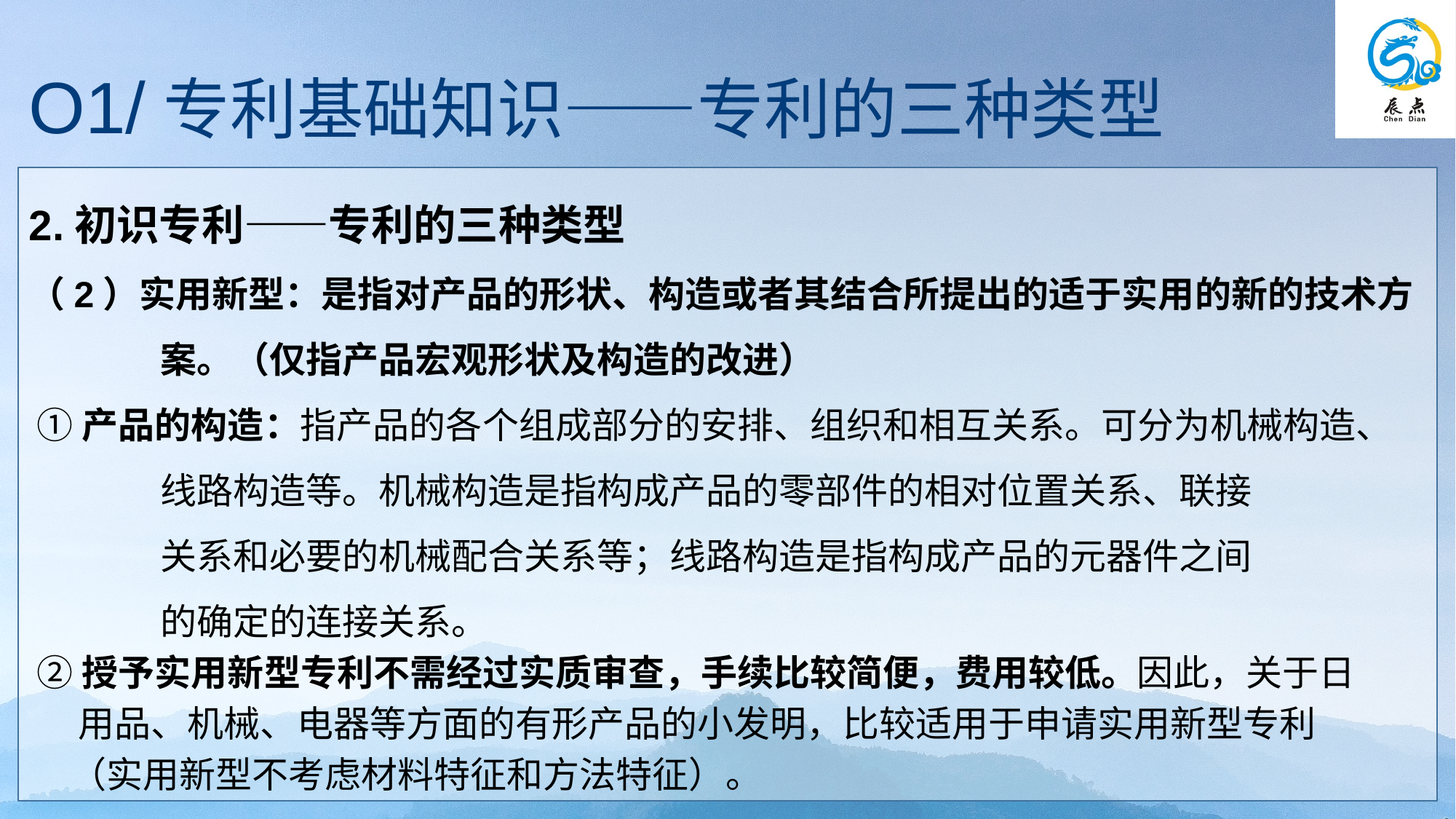

O1/专利基础知识——专利的三种类型
2.初识专利——专利的三种类型
（2）实用新型：是指对产品的形状、构造或者其结合所提出的适于实用的新的技术方
               案。（仅指产品宏观形状及构造的改进）
 ①产品的构造：指产品的各个组成部分的安排、组织和相互关系。可分为机械构造、
               线路构造等。机械构造是指构成产品的零部件的相对位置关系、联接
               关系和必要的机械配合关系等；线路构造是指构成产品的元器件之间
               的确定的连接关系。
 ②授予实用新型专利不需经过实质审查，手续比较简便，费用较低。因此，关于日
     用品、机械、电器等方面的有形产品的小发明，比较适用于申请实用新型专利
    （实用新型不考虑材料特征和方法特征）。
5